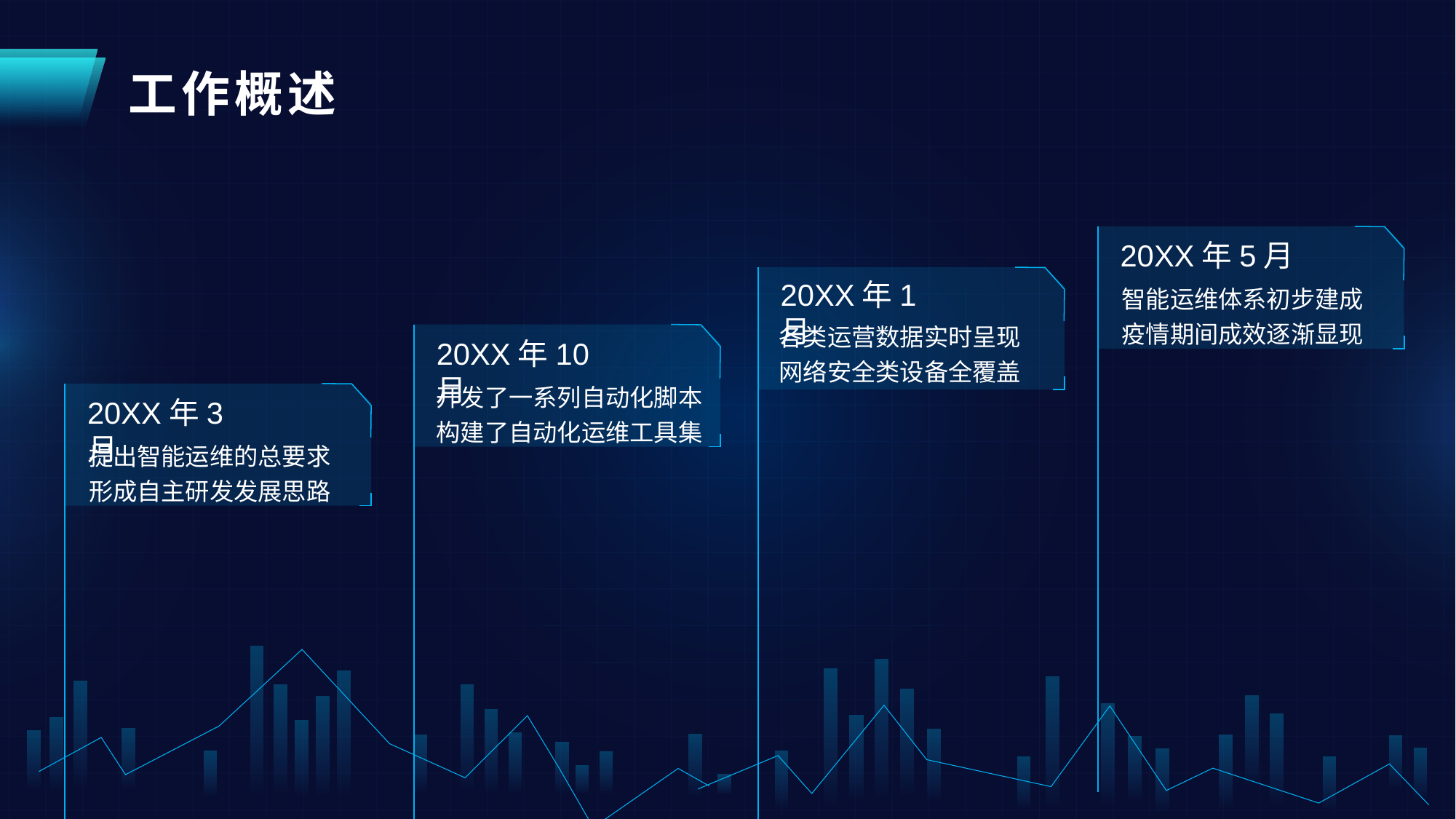

工作概述

20XX年5月

20XX年1月
智能运维体系初步建成
疫情期间成效逐渐显现
各类运营数据实时呈现
网络安全类设备全覆盖

20XX年10月
开发了一系列自动化脚本
构建了自动化运维工具集

20XX年3月
提出智能运维的总要求
形成自主研发发展思路